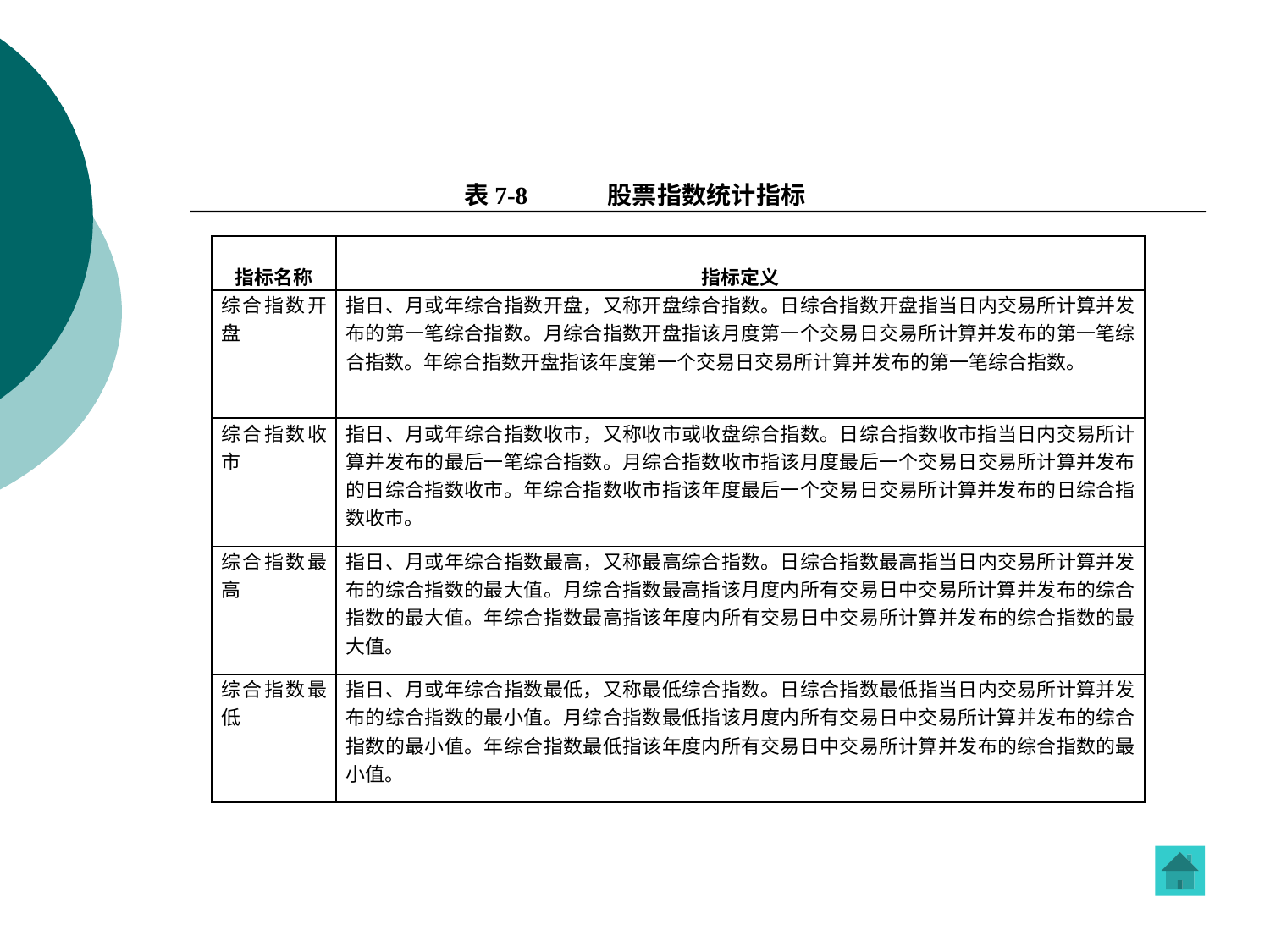

表7-8            股票指数统计指标
| 指标名称 | 指标定义 |
| --- | --- |
| 综合指数开盘 | 指日、月或年综合指数开盘，又称开盘综合指数。日综合指数开盘指当日内交易所计算并发布的第一笔综合指数。月综合指数开盘指该月度第一个交易日交易所计算并发布的第一笔综合指数。年综合指数开盘指该年度第一个交易日交易所计算并发布的第一笔综合指数。 |
| 综合指数收市 | 指日、月或年综合指数收市，又称收市或收盘综合指数。日综合指数收市指当日内交易所计算并发布的最后一笔综合指数。月综合指数收市指该月度最后一个交易日交易所计算并发布的日综合指数收市。年综合指数收市指该年度最后一个交易日交易所计算并发布的日综合指数收市。 |
| 综合指数最高 | 指日、月或年综合指数最高，又称最高综合指数。日综合指数最高指当日内交易所计算并发布的综合指数的最大值。月综合指数最高指该月度内所有交易日中交易所计算并发布的综合指数的最大值。年综合指数最高指该年度内所有交易日中交易所计算并发布的综合指数的最大值。 |
| 综合指数最低 | 指日、月或年综合指数最低，又称最低综合指数。日综合指数最低指当日内交易所计算并发布的综合指数的最小值。月综合指数最低指该月度内所有交易日中交易所计算并发布的综合指数的最小值。年综合指数最低指该年度内所有交易日中交易所计算并发布的综合指数的最小值。 |